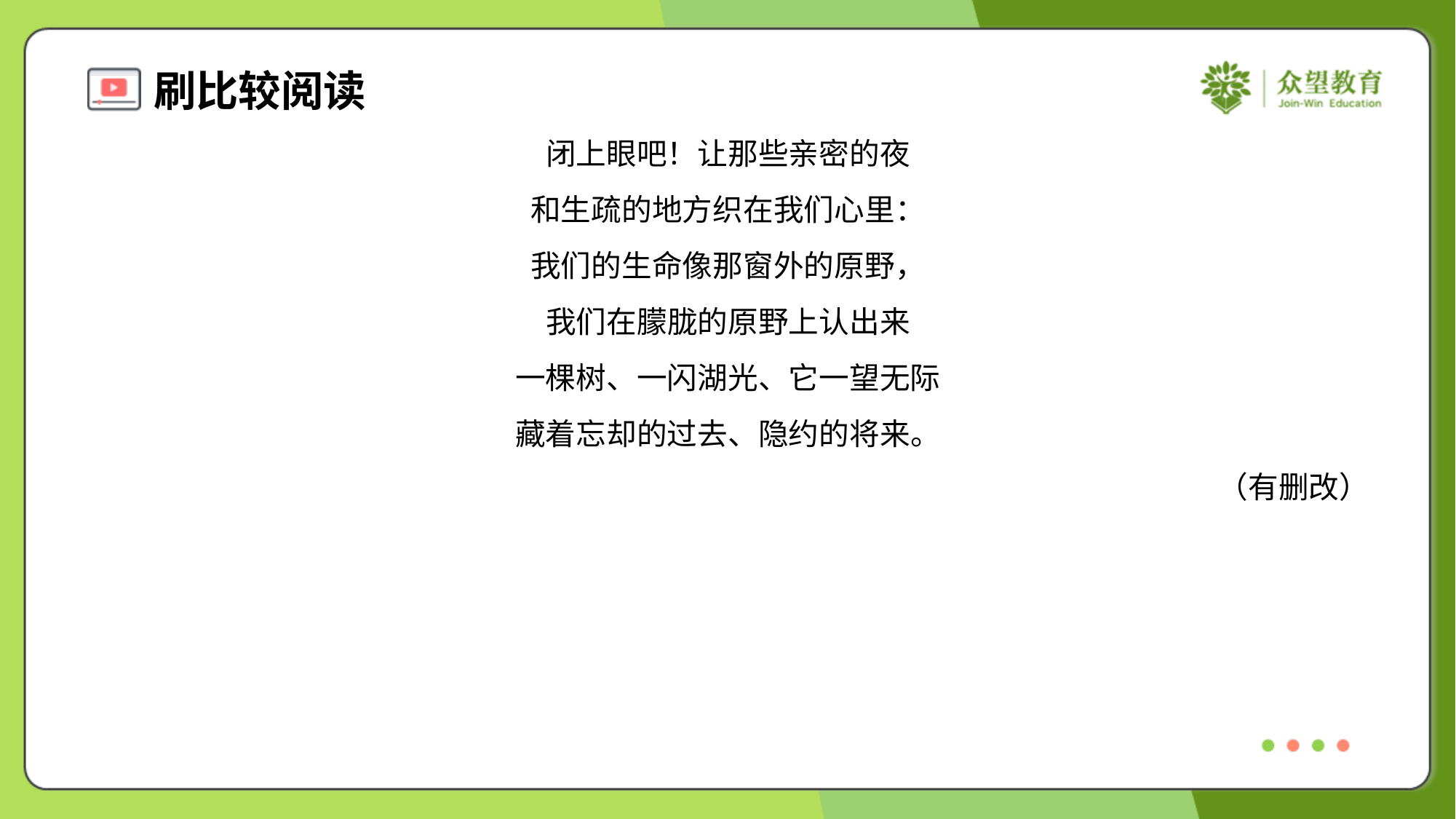

闭上眼吧！让那些亲密的夜
和生疏的地方织在我们心里：
我们的生命像那窗外的原野，
我们在朦胧的原野上认出来
一棵树、一闪湖光、它一望无际
藏着忘却的过去、隐约的将来。
（有删改）